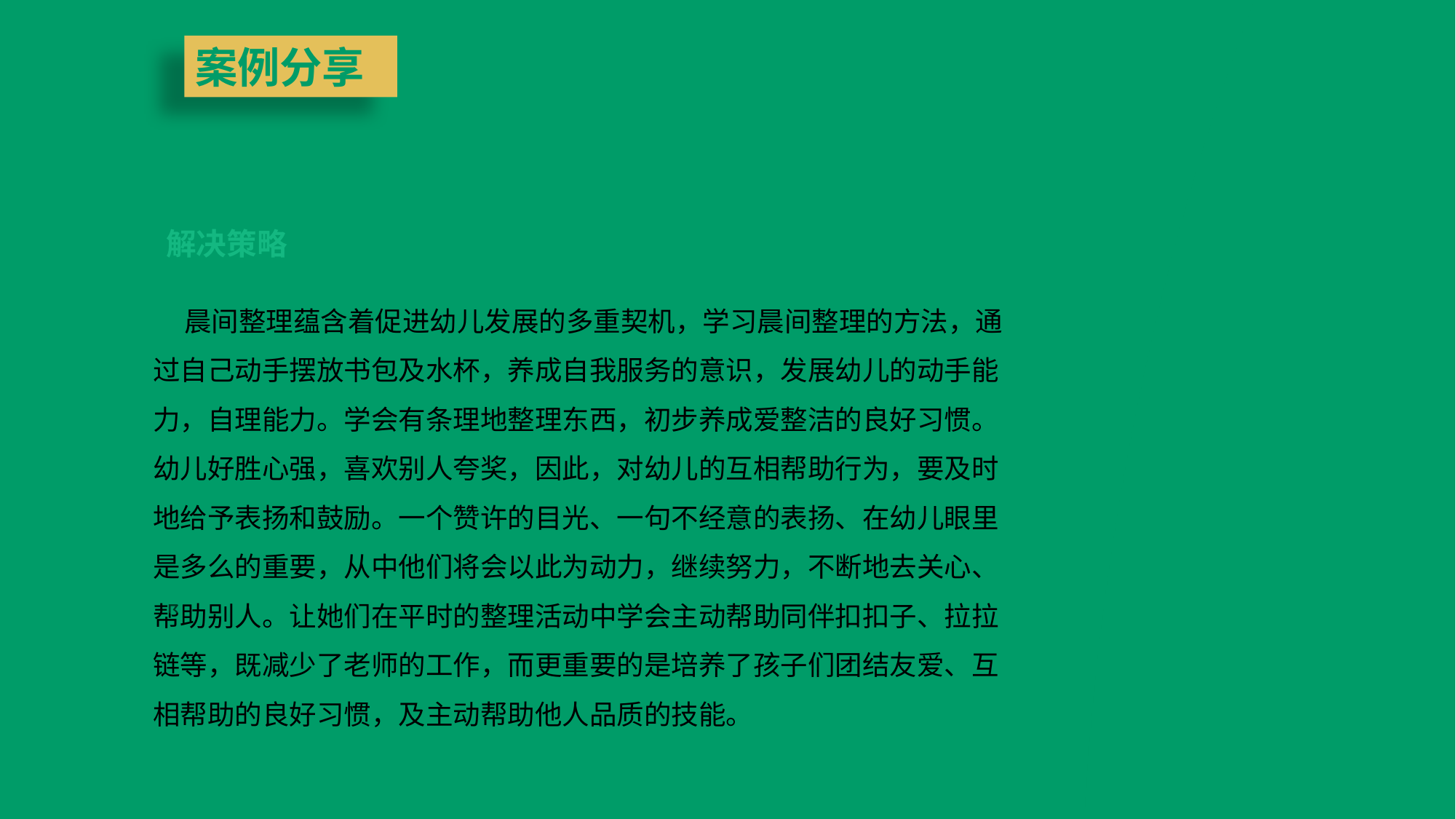

案例分享
解决策略

    晨间整理蕴含着促进幼儿发展的多重契机，学习晨间整理的方法，通过自己动手摆放书包及水杯，养成自我服务的意识，发展幼儿的动手能力，自理能力。学会有条理地整理东西，初步养成爱整洁的良好习惯。幼儿好胜心强，喜欢别人夸奖，因此，对幼儿的互相帮助行为，要及时地给予表扬和鼓励。一个赞许的目光、一句不经意的表扬、在幼儿眼里是多么的重要，从中他们将会以此为动力，继续努力，不断地去关心、帮助别人。让她们在平时的整理活动中学会主动帮助同伴扣扣子、拉拉链等，既减少了老师的工作，而更重要的是培养了孩子们团结友爱、互相帮助的良好习惯，及主动帮助他人品质的技能。

INDUCTION TRAINING